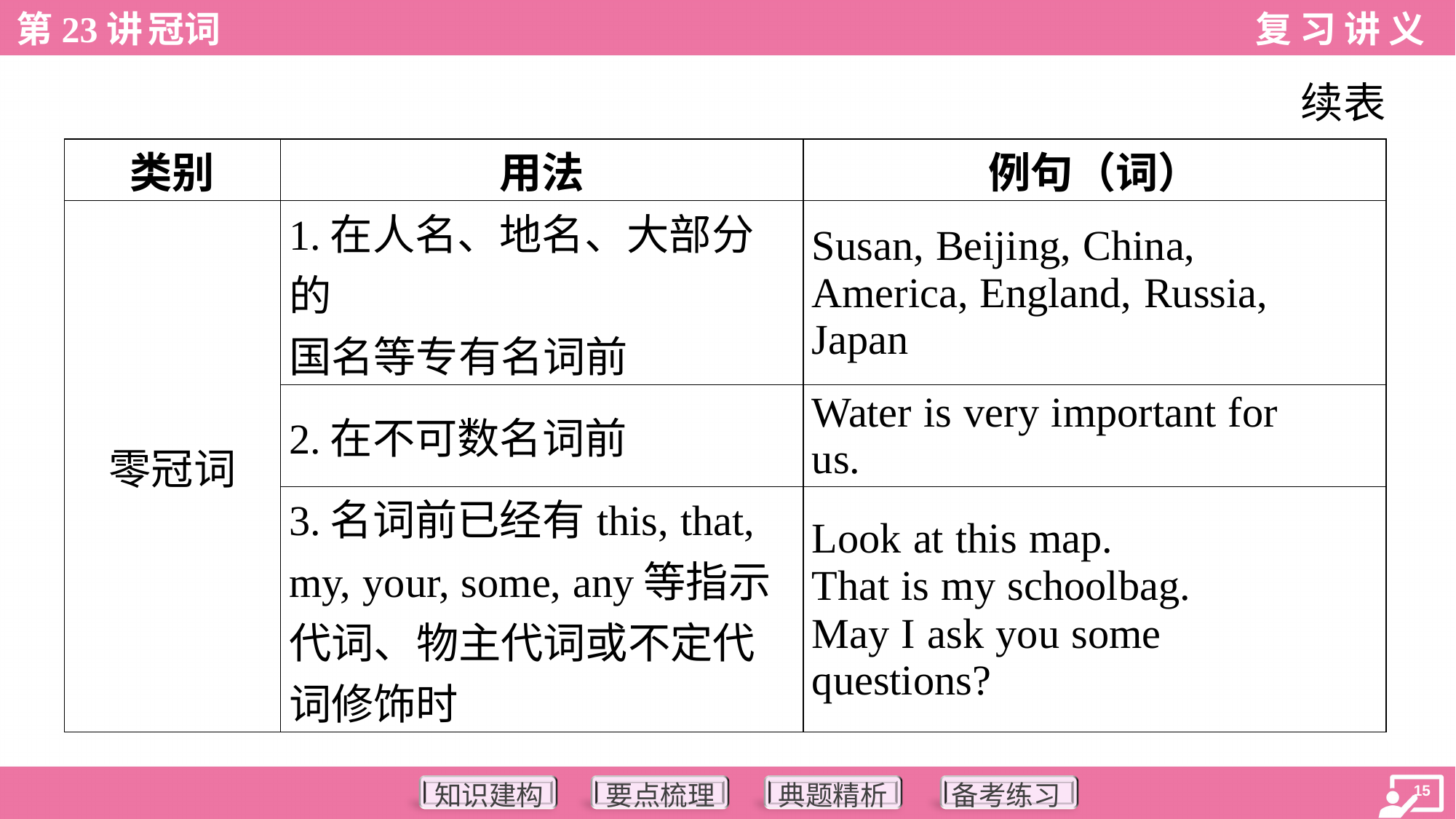

续表
| 类别 | 用法 | 例句（词） |
| --- | --- | --- |
| 零冠词 | 1.在人名、地名、大部分的 国名等专有名词前 | Susan, Beijing, China, America, England, Russia, Japan |
|  | 2.在不可数名词前 | Water is very important for us. |
|  | 3.名词前已经有this, that, my, your, some, any等指示 代词、物主代词或不定代 词修饰时 | Look at this map. That is my schoolbag. May I ask you some questions? |